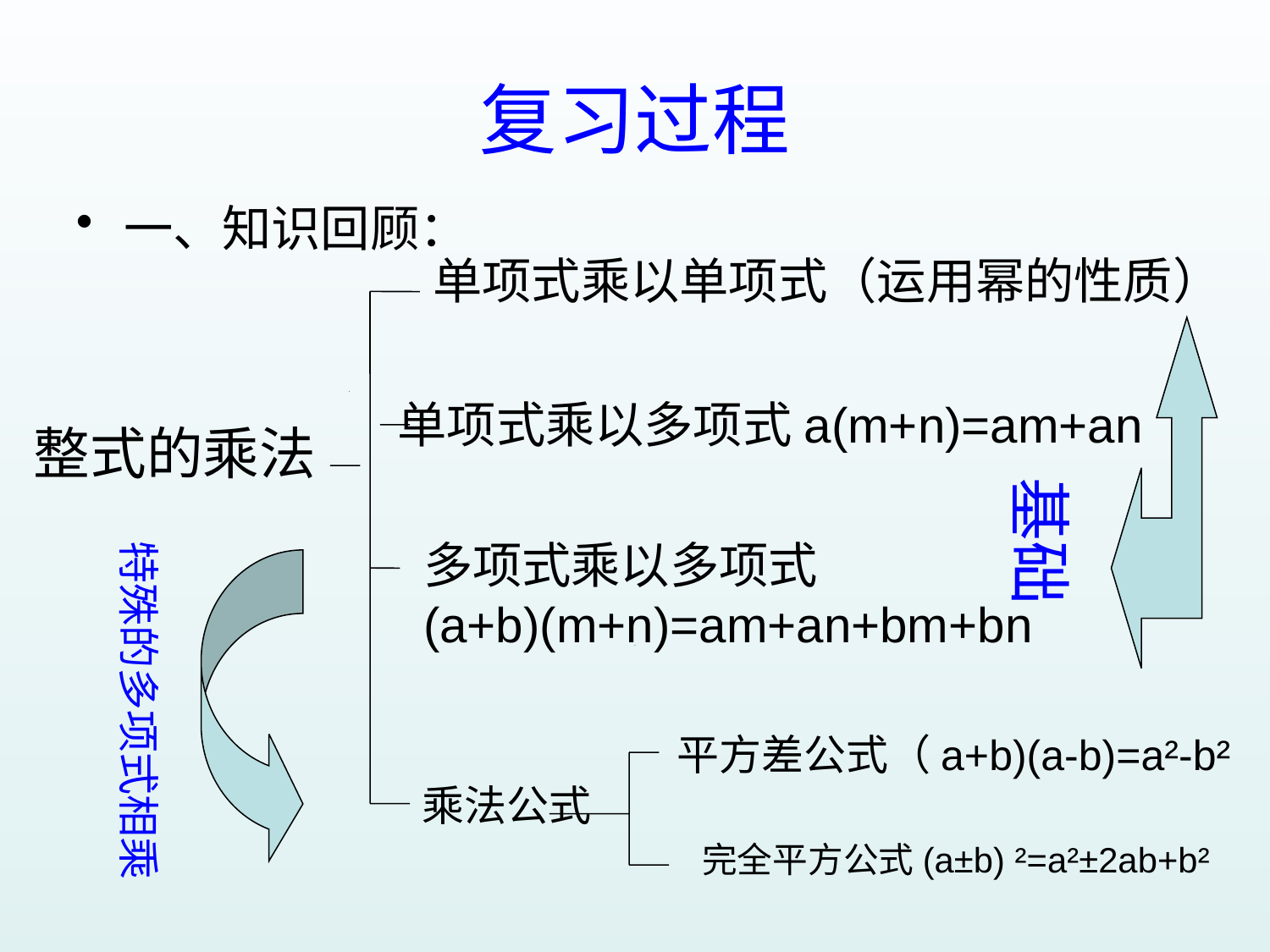

# 复习过程

一、知识回顾：

单项式乘以单项式（运用幂的性质）

单项式乘以多项式a(m+n)=am+an
整式的乘法

多项式乘以多项式
(a+b)(m+n)=am+an+bm+bn

平方差公式（a+b)(a-b)=a²-b²

乘法公式

完全平方公式(a±b) ²=a²±2ab+b²

基础

特殊的多项式相乘